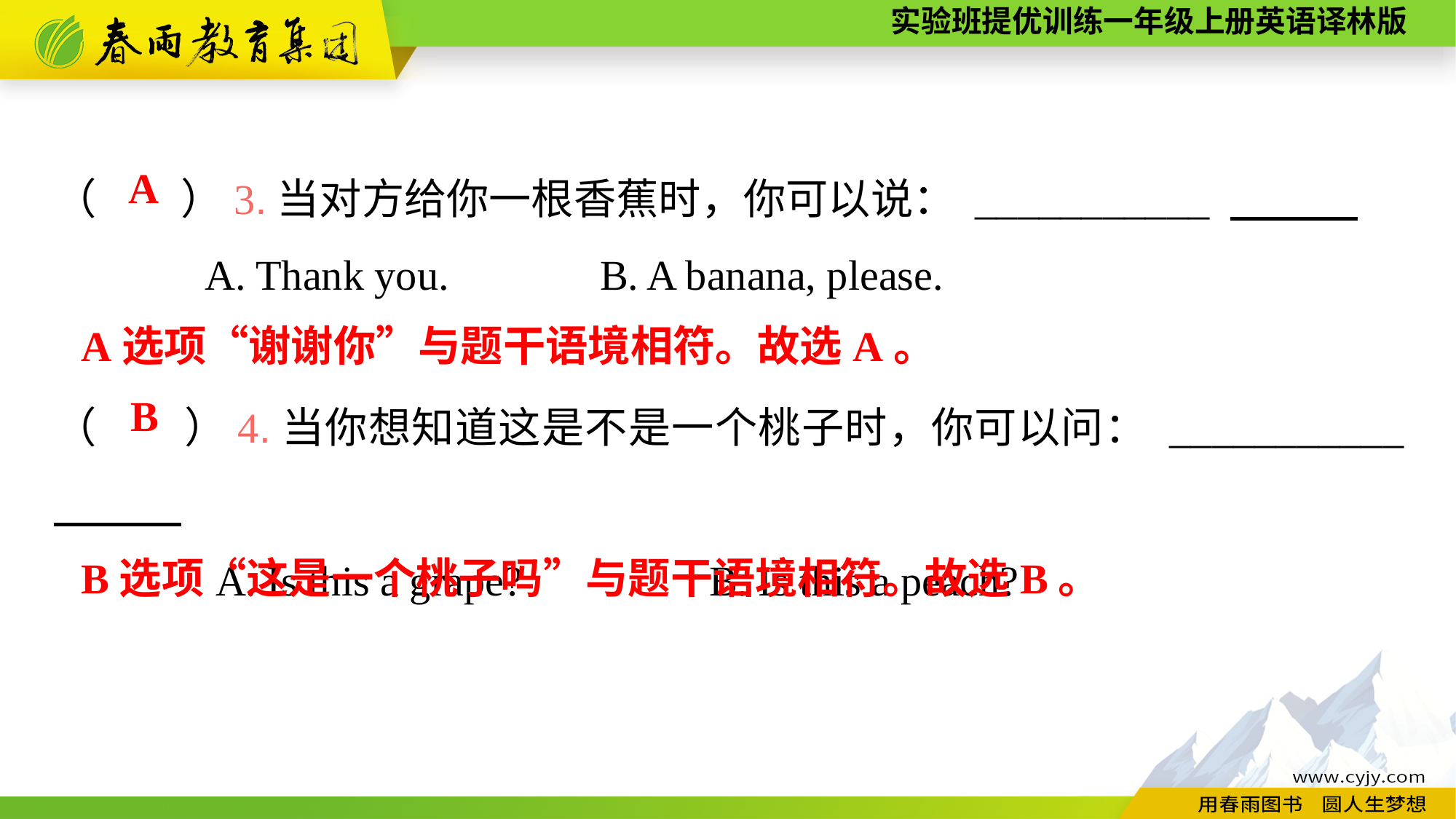

（　　）3.当对方给你一根香蕉时，你可以说： ___________
A. Thank you.		B. A banana, please.

（　　）4.当你想知道这是不是一个桃子时，你可以问： ___________
A. Is this a grape?		B. Is this a peach?
A
A选项“谢谢你”与题干语境相符。故选A。
B
B选项“这是一个桃子吗”与题干语境相符。故选B。